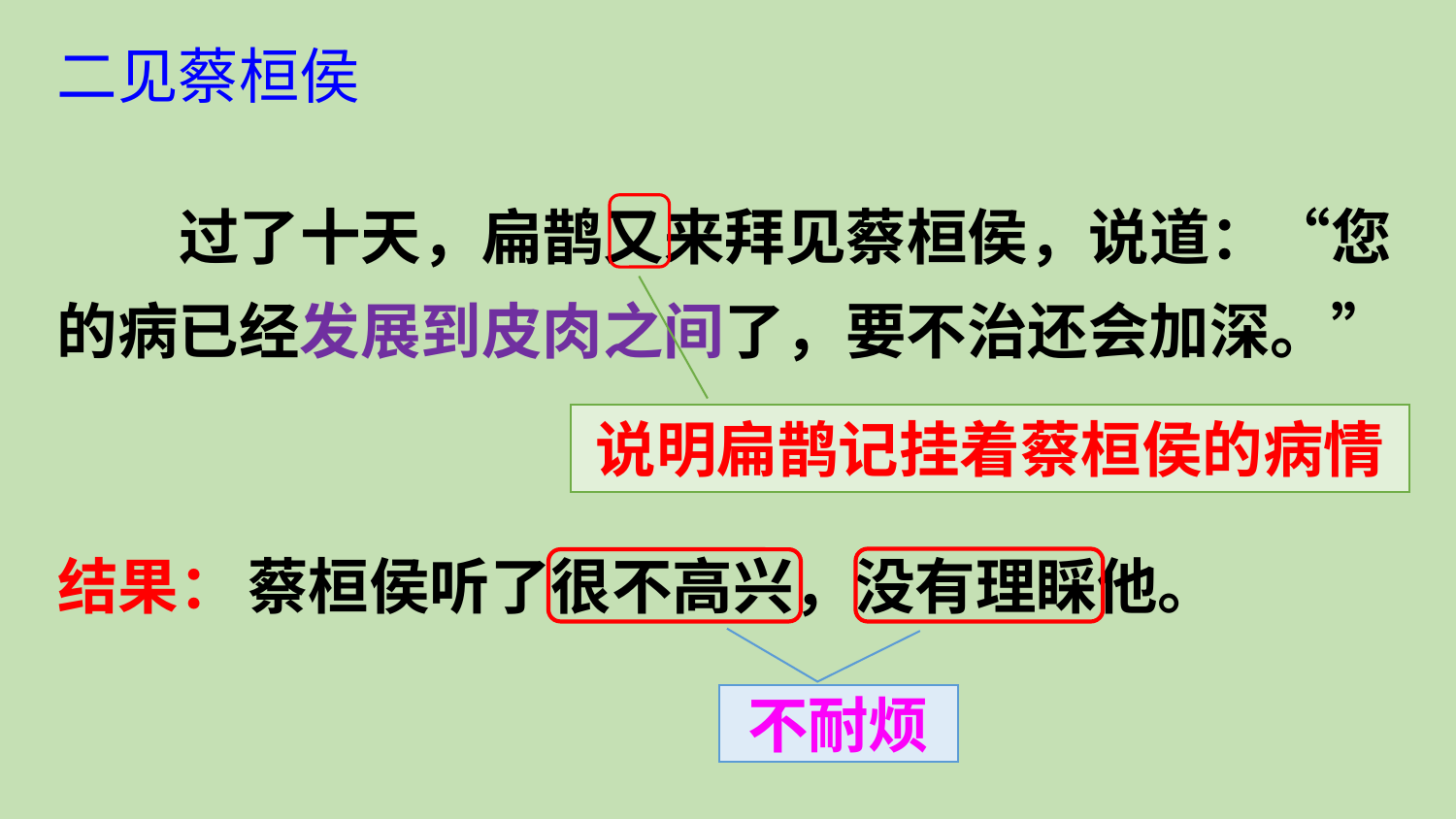

二见蔡桓侯
过了十天，扁鹊又来拜见蔡桓侯，说道：“您的病已经发展到皮肉之间了，要不治还会加深。”

说明扁鹊记挂着蔡桓侯的病情
蔡桓侯听了很不高兴，没有理睬他。
结果：

不耐烦